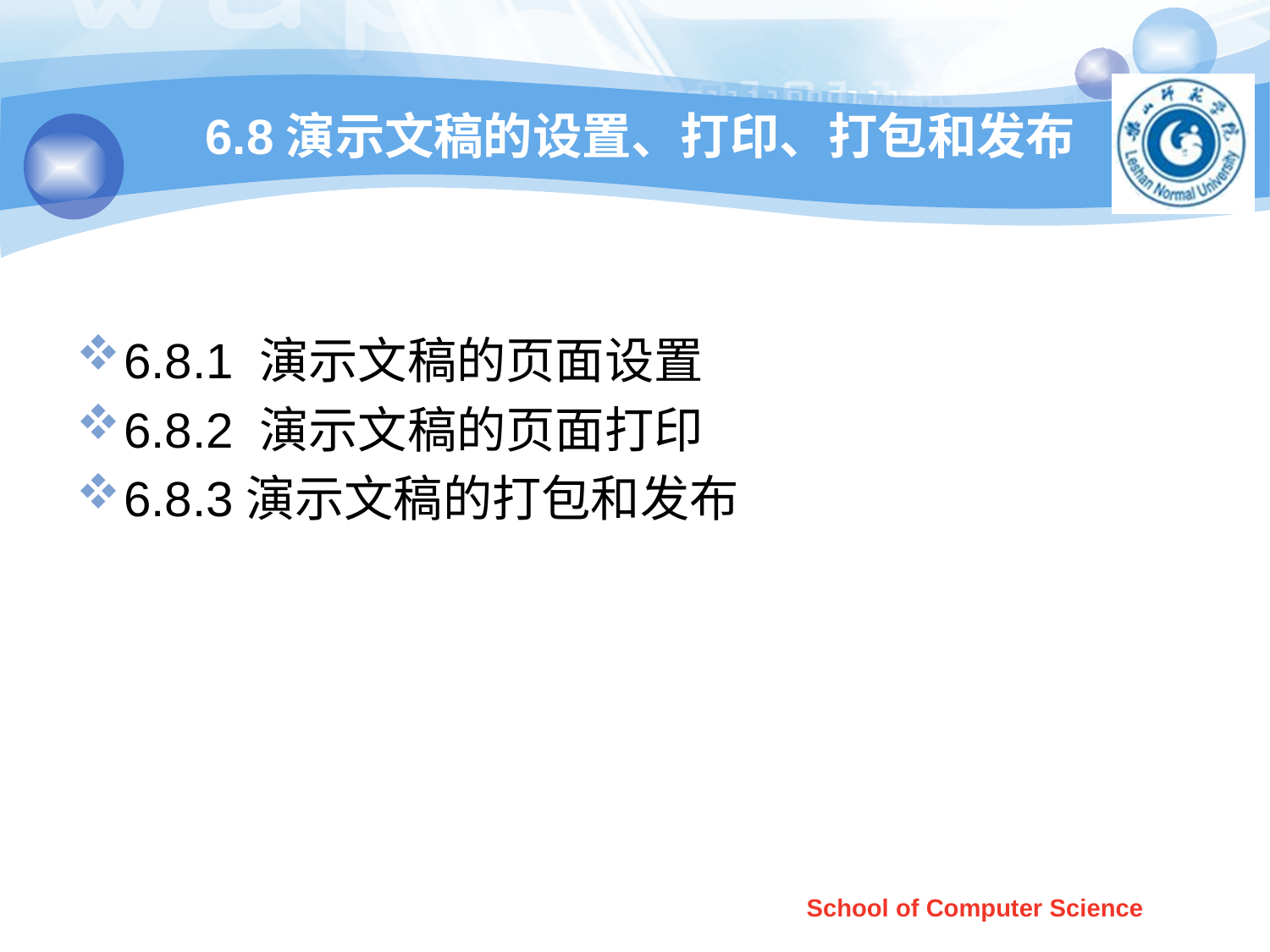

# 6.8演示文稿的设置、打印、打包和发布

6.8.1 演示文稿的页面设置
6.8.2 演示文稿的页面打印
6.8.3演示文稿的打包和发布

School of Computer Science